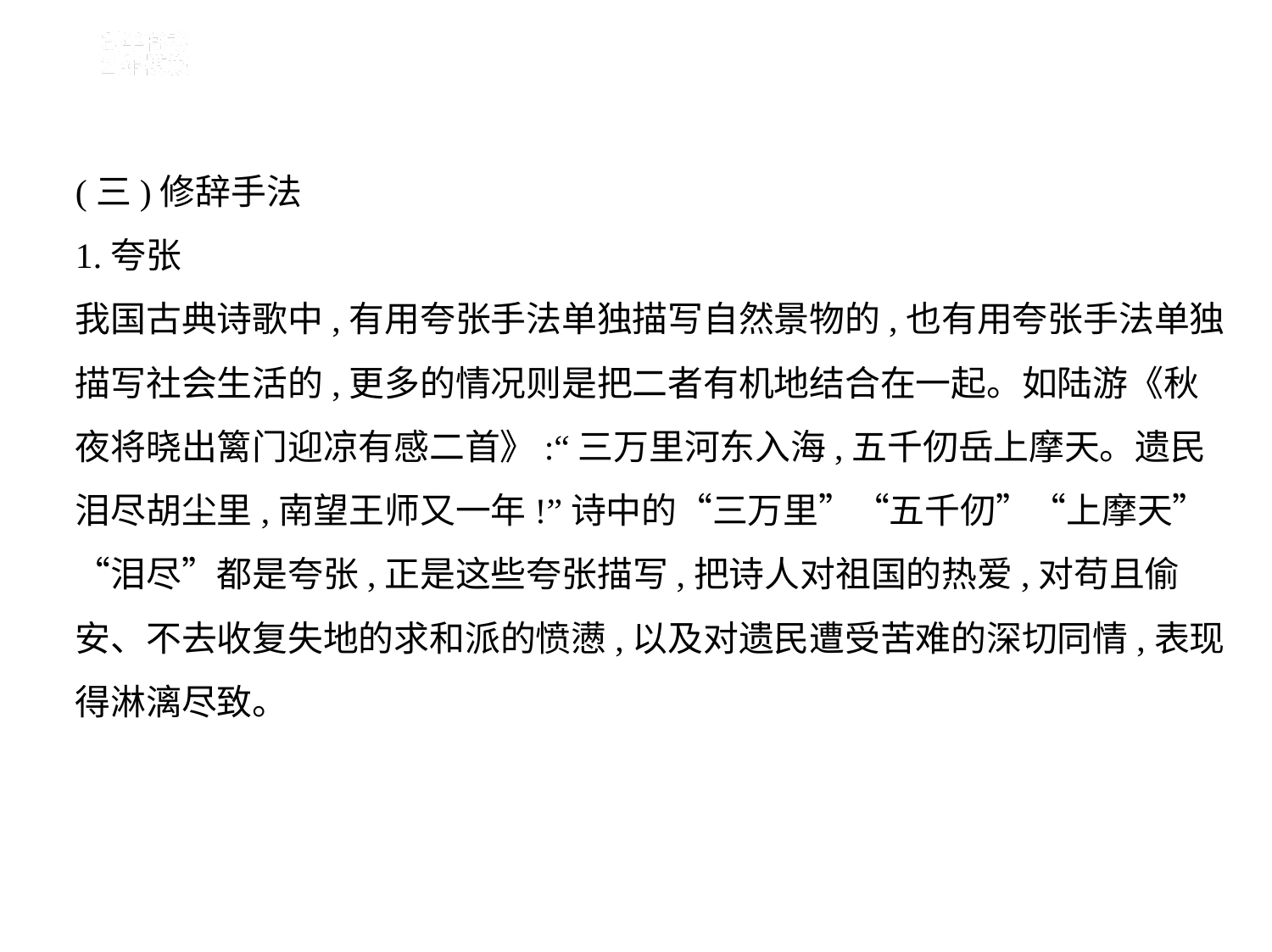

(三)修辞手法
1.夸张
我国古典诗歌中,有用夸张手法单独描写自然景物的,也有用夸张手法单独
描写社会生活的,更多的情况则是把二者有机地结合在一起。如陆游《秋
夜将晓出篱门迎凉有感二首》:“三万里河东入海,五千仞岳上摩天。遗民
泪尽胡尘里,南望王师又一年!”诗中的“三万里”“五千仞”“上摩天”
“泪尽”都是夸张,正是这些夸张描写,把诗人对祖国的热爱,对苟且偷
安、不去收复失地的求和派的愤懑,以及对遗民遭受苦难的深切同情,表现
得淋漓尽致。